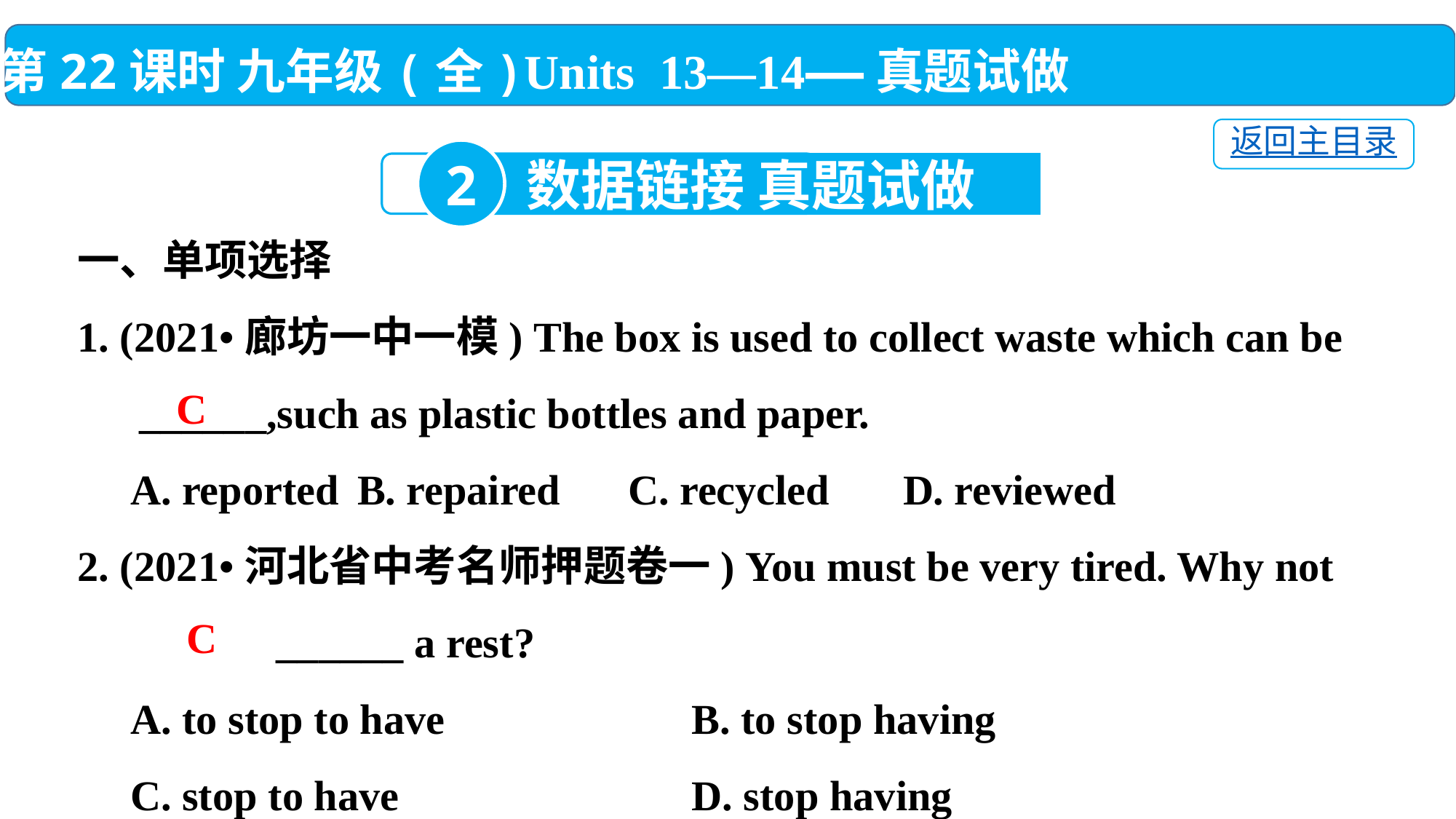

第22课时 九年级(全)Units  13—14——真题试做
返回主目录
2

数据链接 真题试做
一、单项选择
1. (2021•廊坊一中一模) The box is used to collect waste which can be ______,such as plastic bottles and paper.
     A. reported	B. repaired	     C. recycled	D. reviewed
2. (2021•河北省中考名师押题卷一) You must be very tired. Why not 　　　　______ a rest?
     A. to stop to have　 	           B. to stop having
     C. stop to have　　 	           D. stop having
C
C